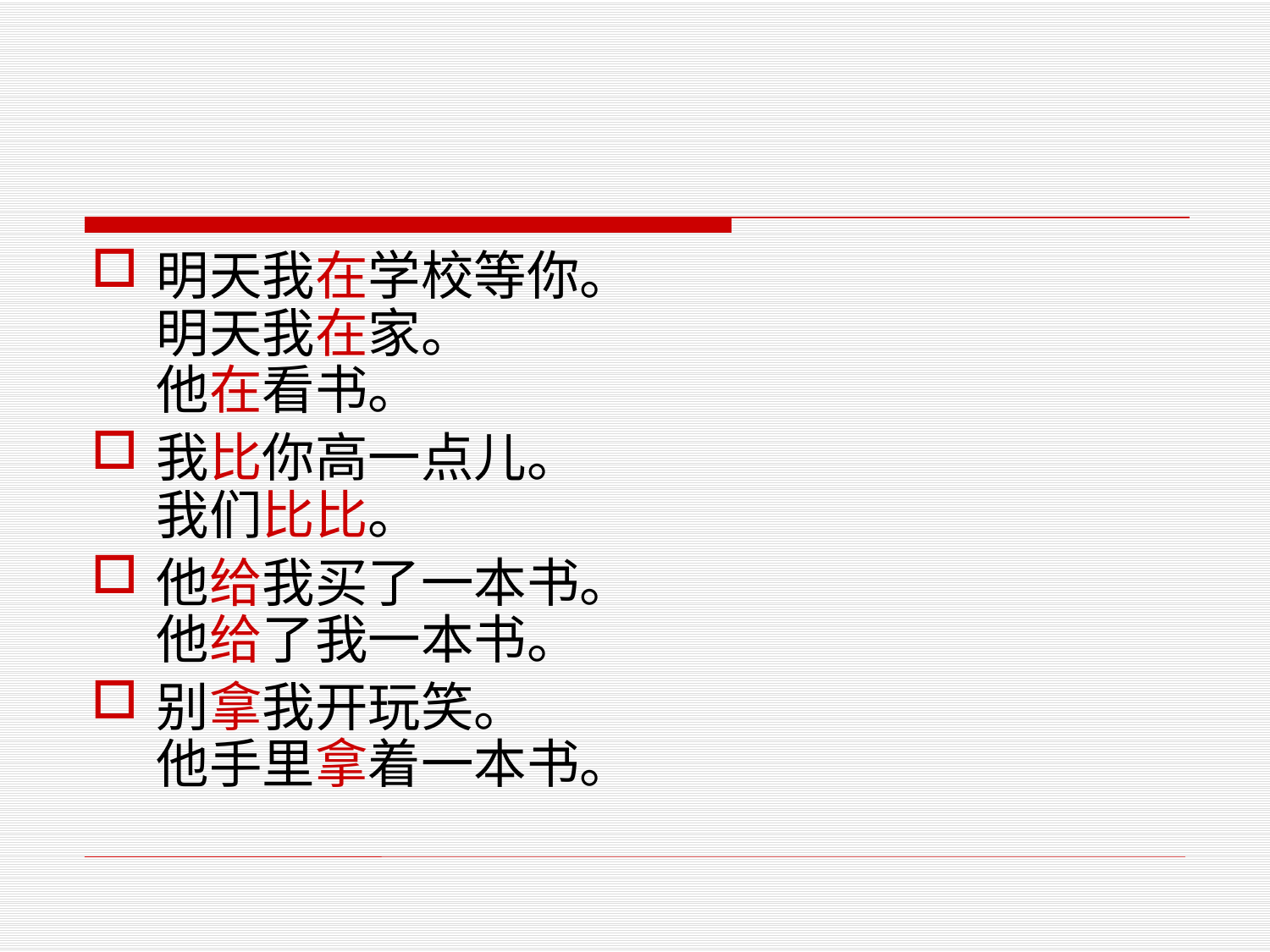

#
明天我在学校等你。
明天我在家。
他在看书。
我比你高一点儿。
我们比比。
他给我买了一本书。
他给了我一本书。
别拿我开玩笑。
他手里拿着一本书。